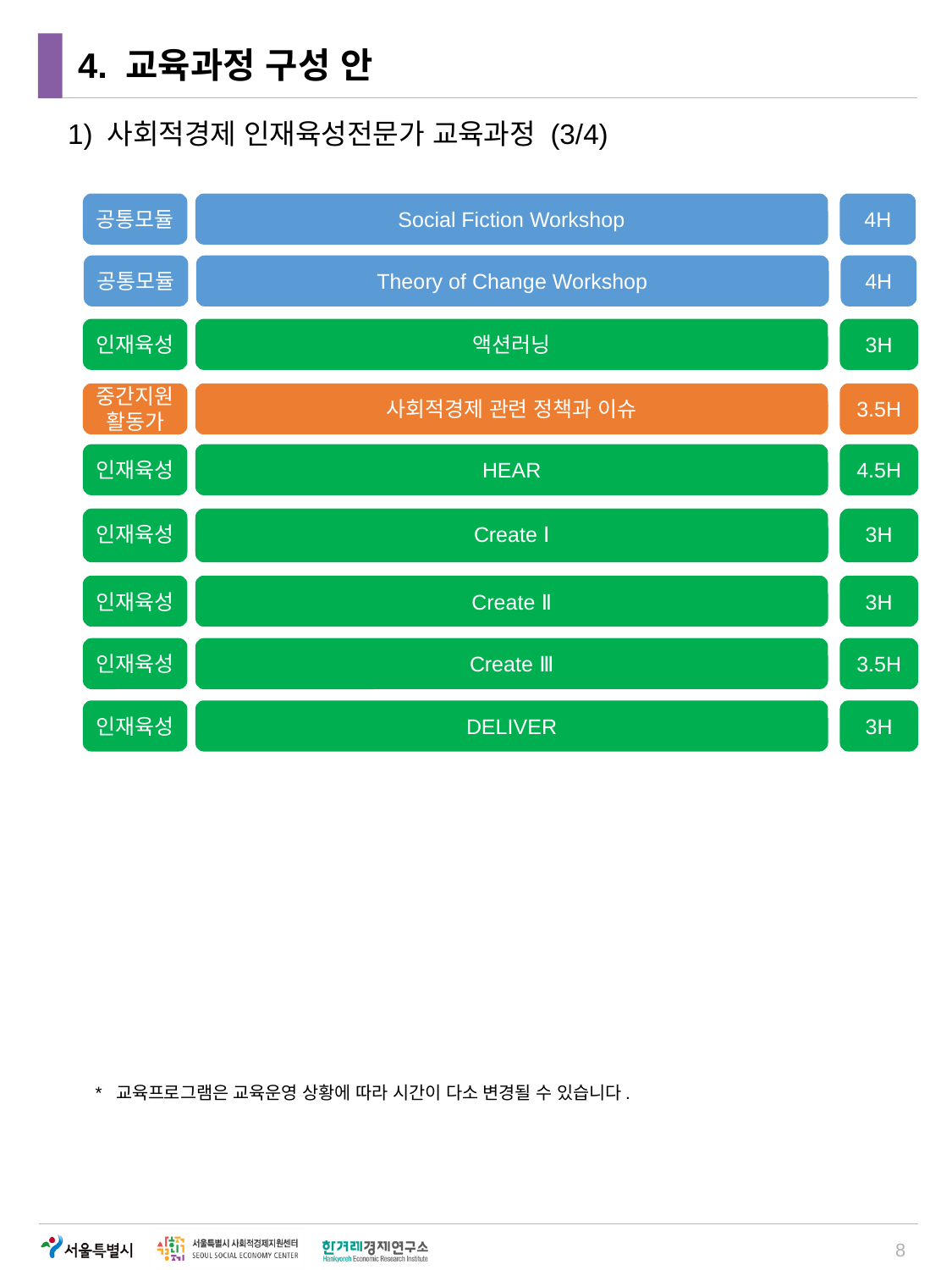

# 4. 교육과정 구성 안
1) 사회적경제 인재육성전문가 교육과정 (3/4)
공통모듈
Social Fiction Workshop
4H
공통모듈
Theory of Change Workshop
4H
인재육성
액션러닝
3H
중간지원
활동가
사회적경제 관련 정책과 이슈
3.5H
인재육성
HEAR
4.5H
인재육성
Create Ⅰ
3H
인재육성
CreateⅠ
4.5H
인재육성
Create Ⅱ
3H
인재육성
Create Ⅲ
3.5H
인재육성
DELIVER
3H
*  교육프로그램은 교육운영 상황에 따라 시간이 다소 변경될 수 있습니다.
8